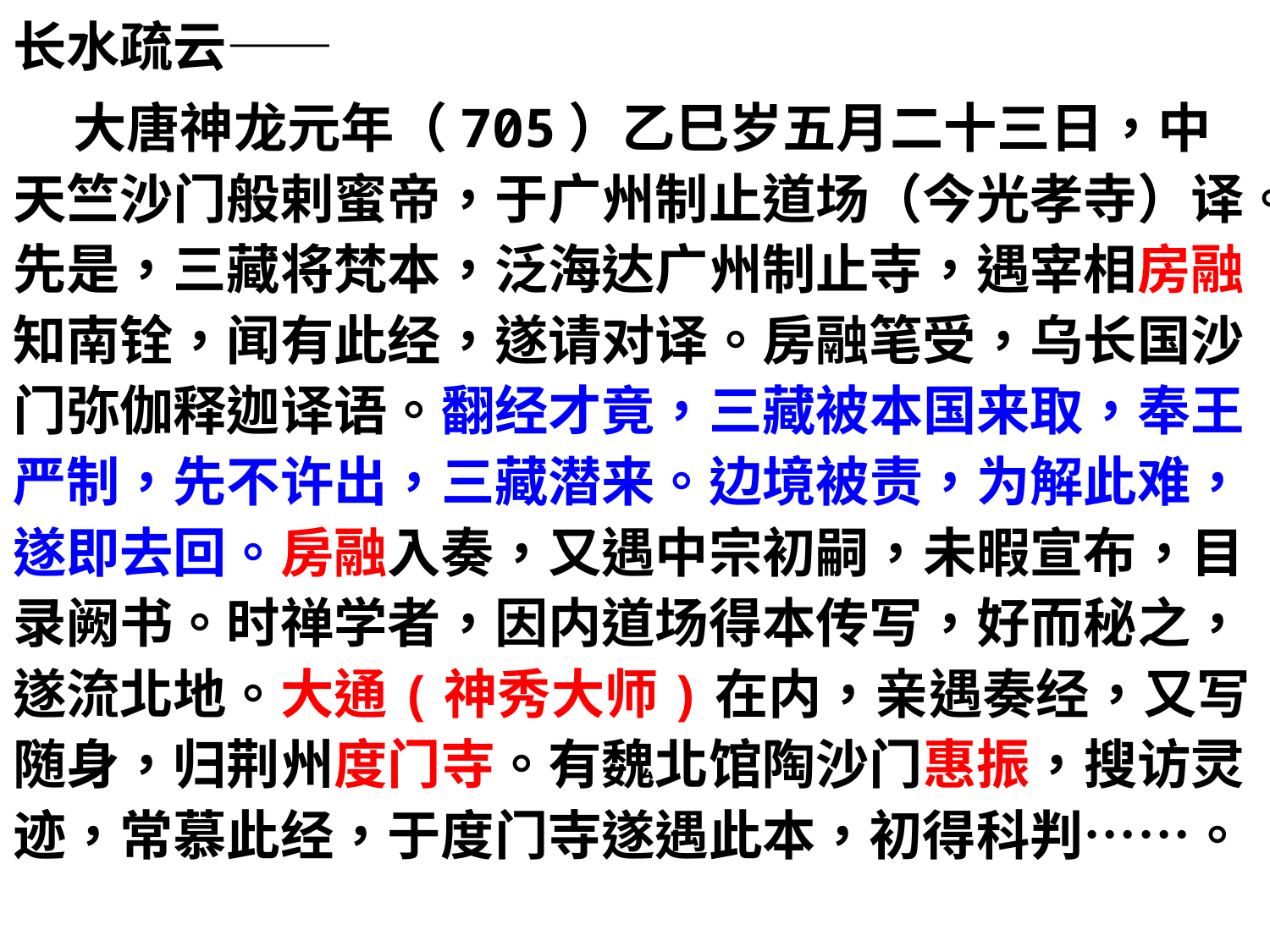

长水疏云——
    大唐神龙元年（705）乙巳岁五月二十三日，中天竺沙门般剌蜜帝，于广州制止道场（今光孝寺）译。先是，三藏将梵本，泛海达广州制止寺，遇宰相房融知南铨，闻有此经，遂请对译。房融笔受，乌长国沙门弥伽释迦译语。翻经才竟，三藏被本国来取，奉王严制，先不许出，三藏潜来。边境被责，为解此难，遂即去回。房融入奏，又遇中宗初嗣，未暇宣布，目录阙书。时禅学者，因内道场得本传写，好而秘之，遂流北地。大通(神秀大师)在内，亲遇奏经，又写随身，归荆州度门寺。有魏北馆陶沙门惠振，搜访灵迹，常慕此经，于度门寺遂遇此本，初得科判……。